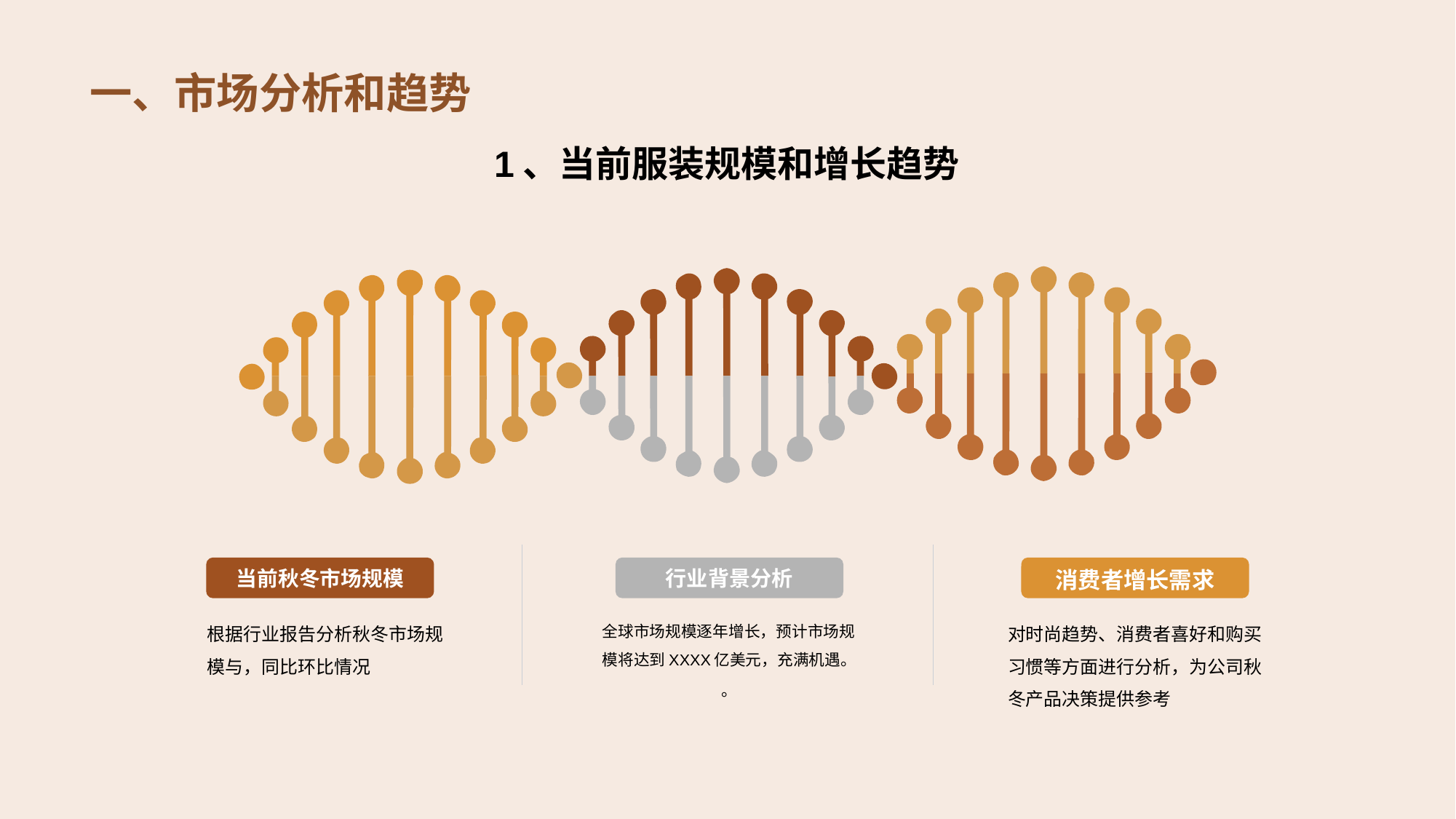

# 一、市场分析和趋势
1、当前服装规模和增长趋势

当前秋冬市场规模
根据行业报告分析秋冬市场规模与，同比环比情况
行业背景分析
全球市场规模逐年增长，预计市场规模将达到XXXX亿美元，充满机遇。
。
消费者增长需求
对时尚趋势、消费者喜好和购买习惯等方面进行分析，为公司秋冬产品决策提供参考